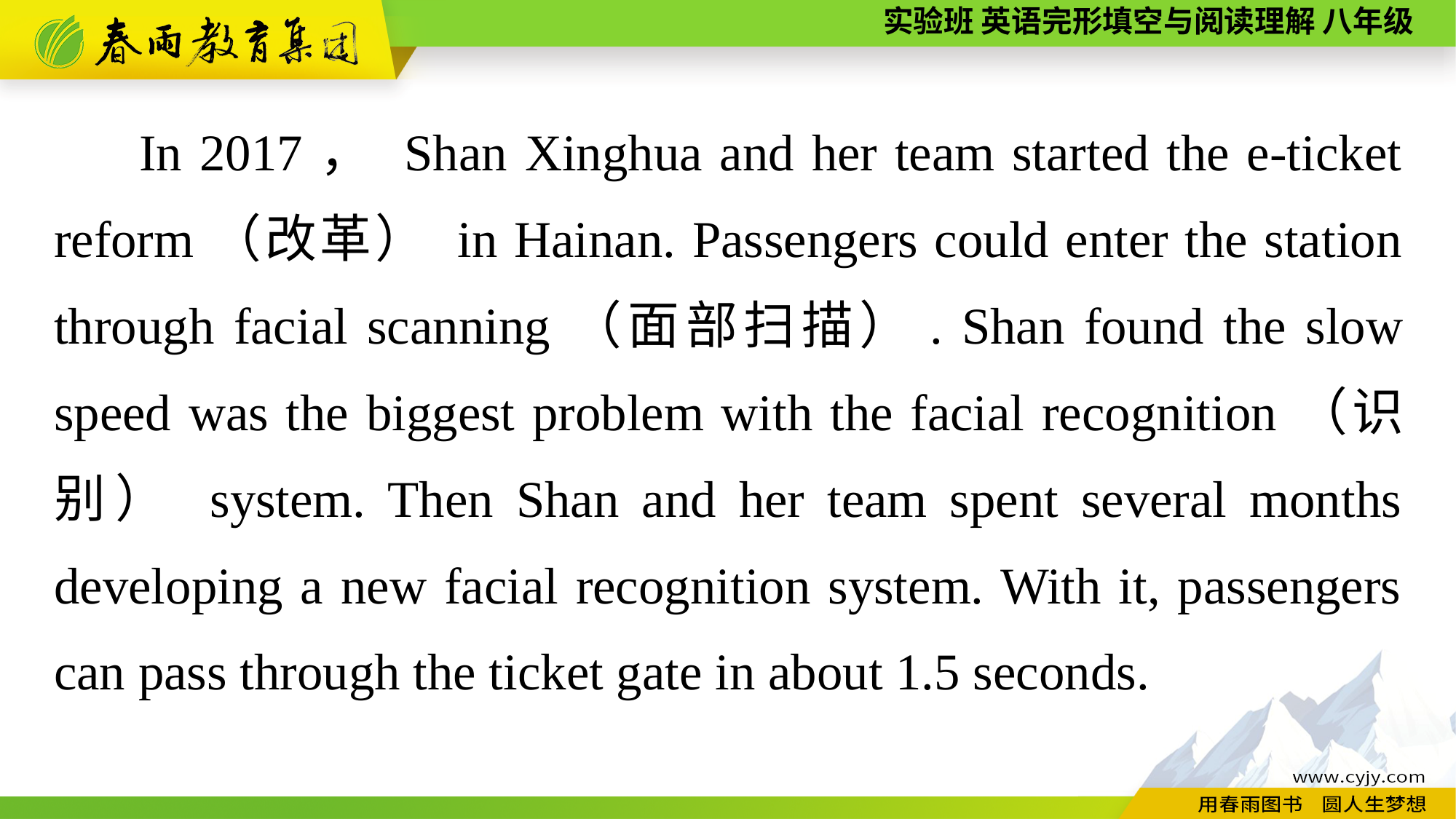

In 2017， Shan Xinghua and her team started the e-ticket reform（改革） in Hainan. Passengers could enter the station through facial scanning（面部扫描）. Shan found the slow speed was the biggest problem with the facial recognition（识别） system. Then Shan and her team spent several months developing a new facial recognition system. With it, passengers can pass through the ticket gate in about 1.5 seconds.